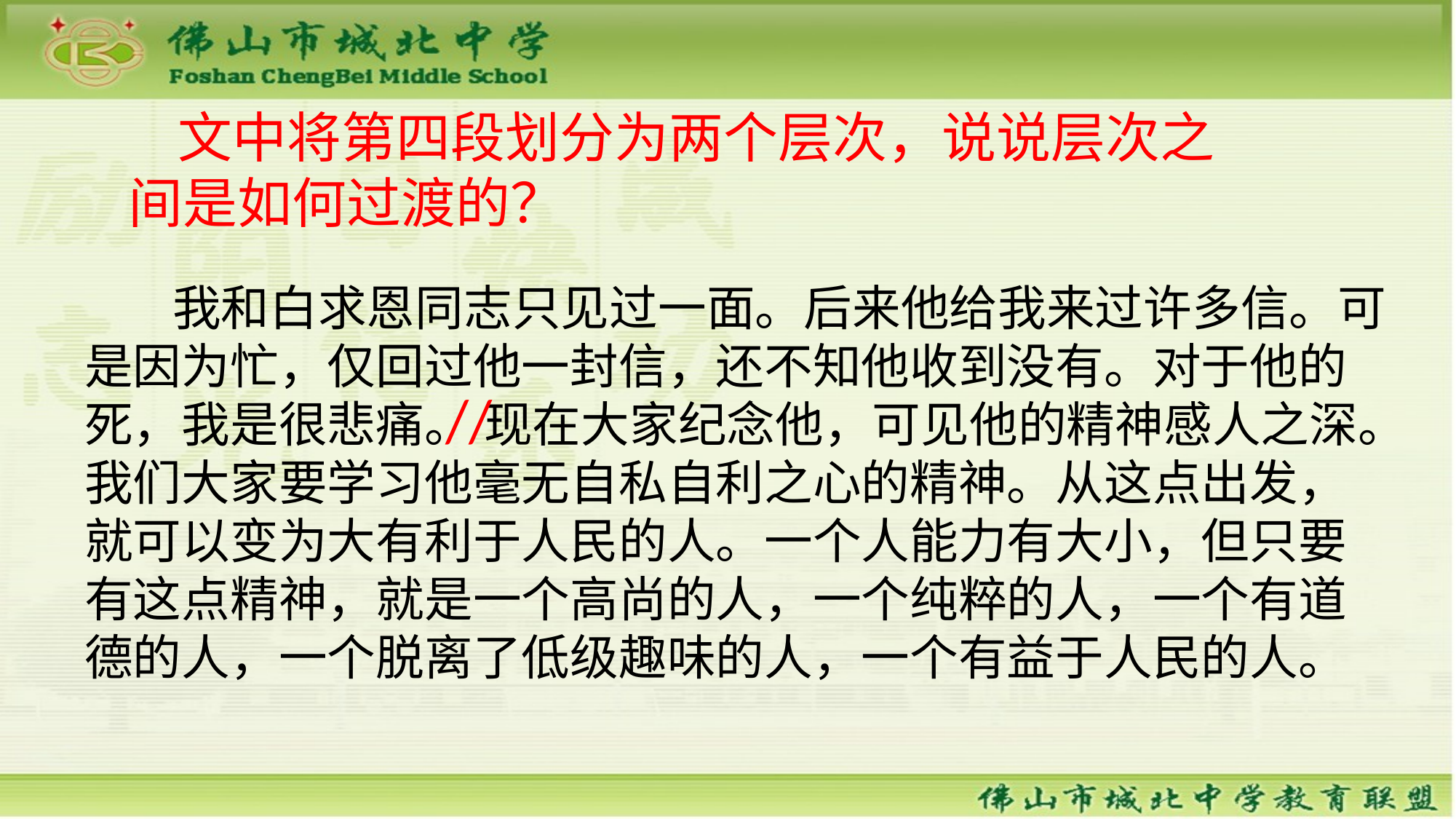

文中将第四段划分为两个层次，说说层次之间是如何过渡的？
       我和白求恩同志只见过一面。后来他给我来过许多信。可是因为忙，仅回过他一封信，还不知他收到没有。对于他的死，我是很悲痛。 现在大家纪念他，可见他的精神感人之深。我们大家要学习他毫无自私自利之心的精神。从这点出发，就可以变为大有利于人民的人。一个人能力有大小，但只要有这点精神，就是一个高尚的人，一个纯粹的人，一个有道德的人，一个脱离了低级趣味的人，一个有益于人民的人。

//